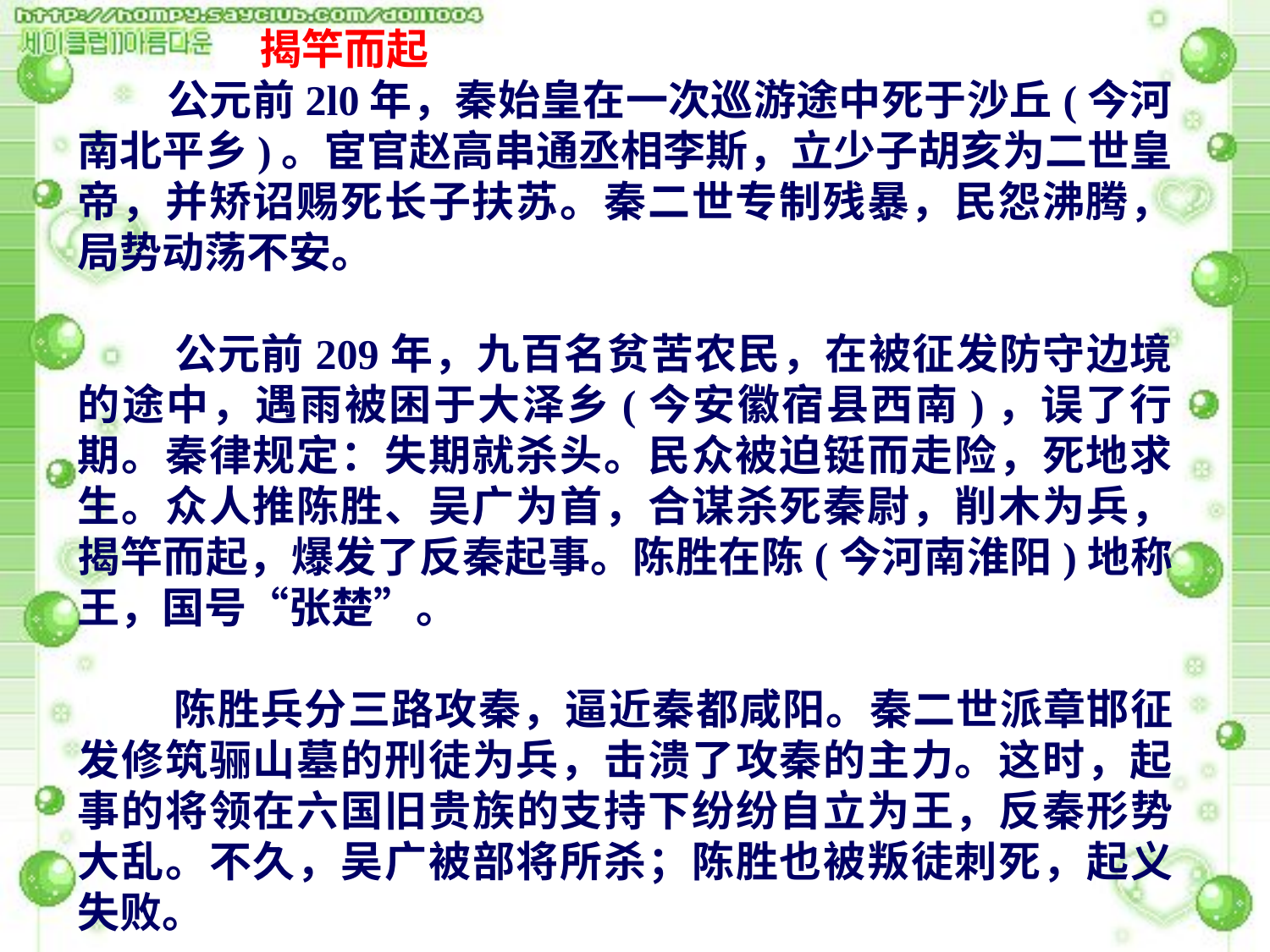

揭竿而起
        公元前2l0年，秦始皇在一次巡游途中死于沙丘(今河南北平乡)。宦官赵高串通丞相李斯，立少子胡亥为二世皇帝，并矫诏赐死长子扶苏。秦二世专制残暴，民怨沸腾，局势动荡不安。

        公元前209年，九百名贫苦农民，在被征发防守边境的途中，遇雨被困于大泽乡(今安徽宿县西南)，误了行期。秦律规定：失期就杀头。民众被迫铤而走险，死地求生。众人推陈胜、吴广为首，合谋杀死秦尉，削木为兵，揭竿而起，爆发了反秦起事。陈胜在陈(今河南淮阳)地称王，国号“张楚”。

        陈胜兵分三路攻秦，逼近秦都咸阳。秦二世派章邯征发修筑骊山墓的刑徒为兵，击溃了攻秦的主力。这时，起事的将领在六国旧贵族的支持下纷纷自立为王，反秦形势大乱。不久，吴广被部将所杀；陈胜也被叛徒刺死，起义失败。